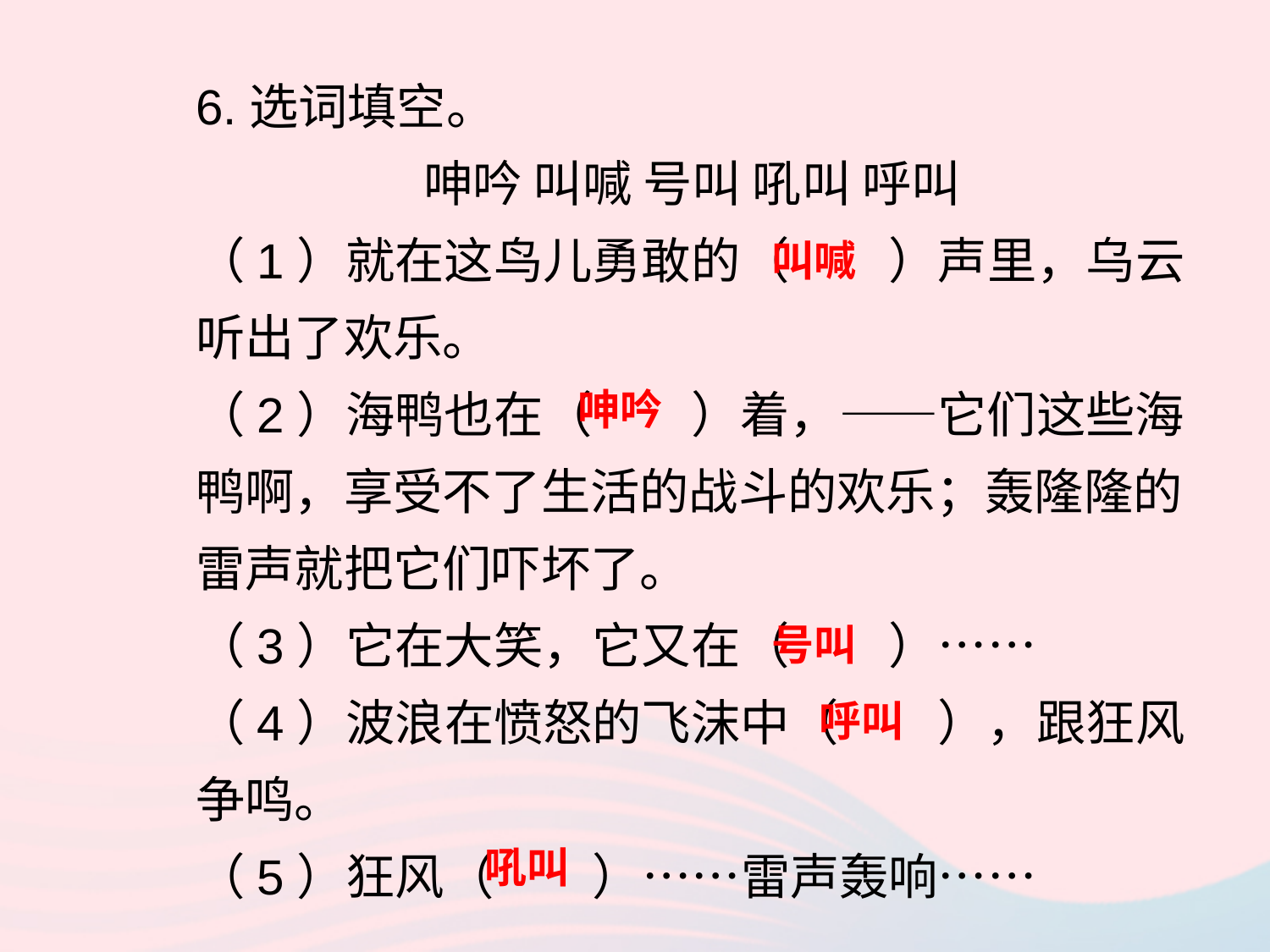

6.选词填空。
呻吟 叫喊 号叫 吼叫 呼叫
（1）就在这鸟儿勇敢的（         ）声里，乌云听出了欢乐。
（2）海鸭也在（         ）着，——它们这些海鸭啊，享受不了生活的战斗的欢乐；轰隆隆的雷声就把它们吓坏了。
（3）它在大笑，它又在（         ）……
（4）波浪在愤怒的飞沫中（         ），跟狂风争鸣。
（5）狂风（         ）……雷声轰响……
叫喊
呻吟
号叫
呼叫
吼叫